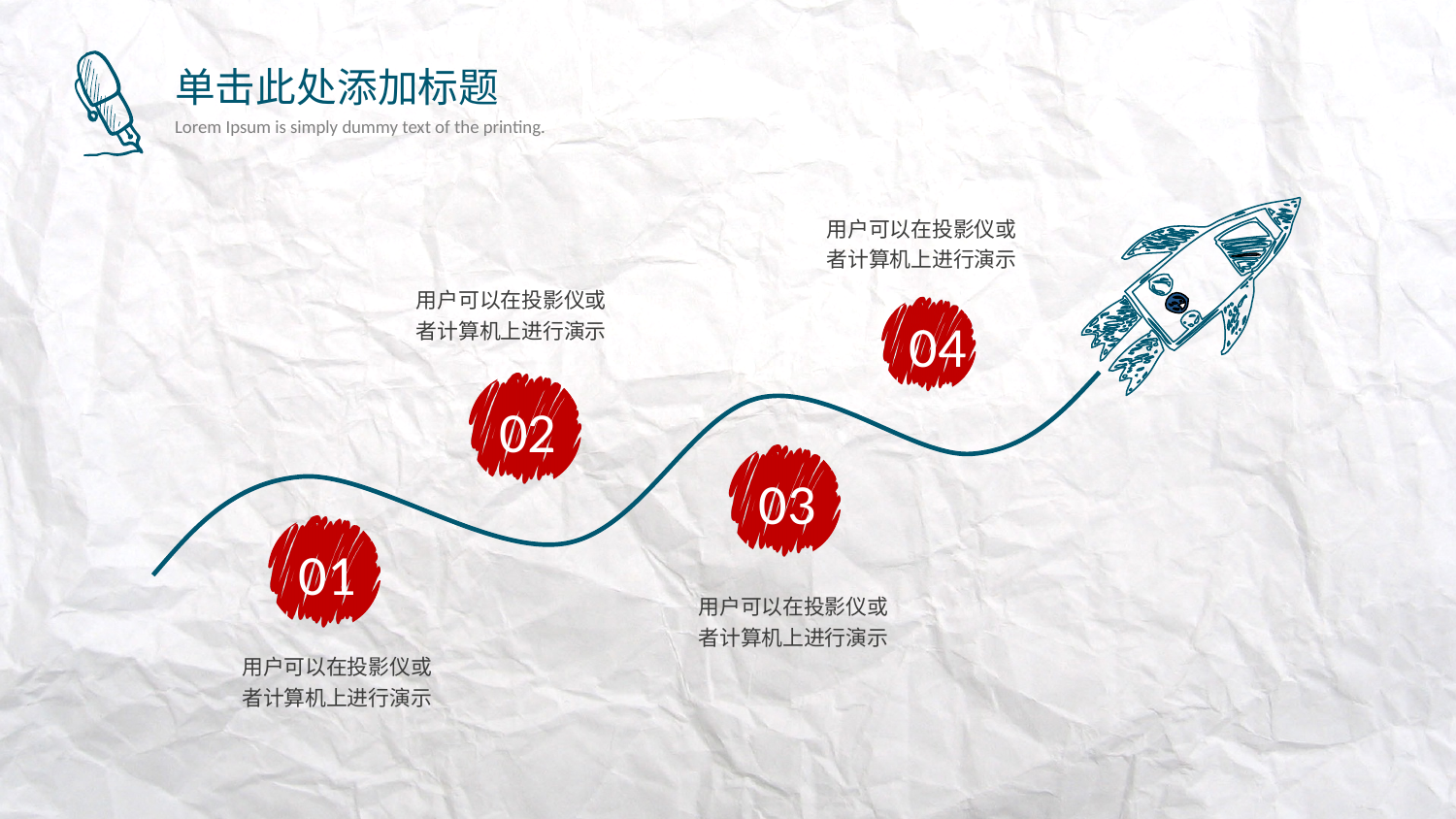

用户可以在投影仪或者计算机上进行演示
用户可以在投影仪或者计算机上进行演示
04
02
03
01
用户可以在投影仪或者计算机上进行演示
用户可以在投影仪或者计算机上进行演示